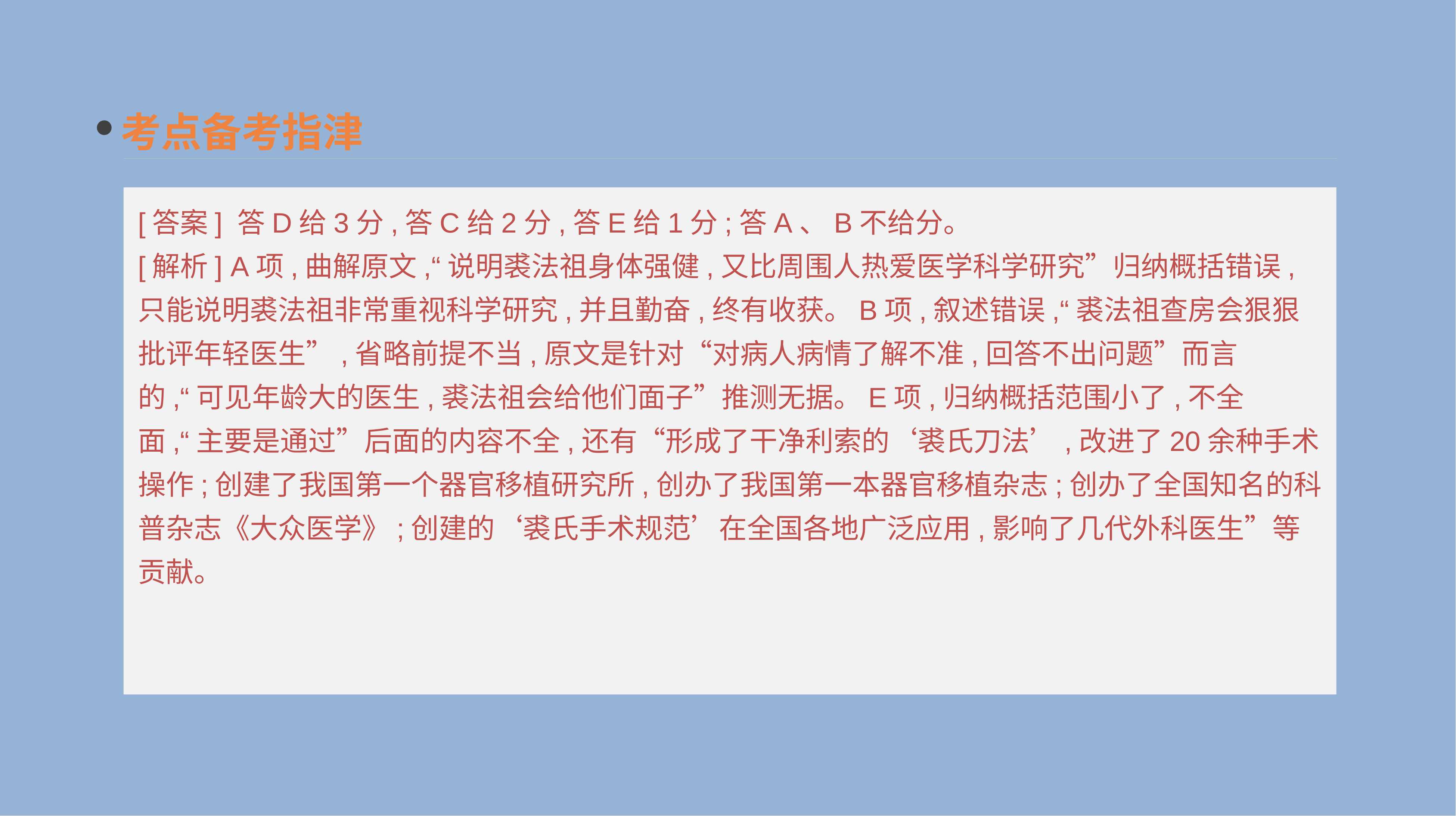

考点备考指津

[答案] 答D给3分,答C给2分,答E给1分;答A、B不给分。
[解析] A项,曲解原文,“说明裘法祖身体强健,又比周围人热爱医学科学研究”归纳概括错误,只能说明裘法祖非常重视科学研究,并且勤奋,终有收获。B项,叙述错误,“裘法祖查房会狠狠批评年轻医生”,省略前提不当,原文是针对“对病人病情了解不准,回答不出问题”而言的,“可见年龄大的医生,裘法祖会给他们面子”推测无据。E项,归纳概括范围小了,不全面,“主要是通过”后面的内容不全,还有“形成了干净利索的‘裘氏刀法’,改进了20余种手术操作;创建了我国第一个器官移植研究所,创办了我国第一本器官移植杂志;创办了全国知名的科普杂志《大众医学》;创建的‘裘氏手术规范’在全国各地广泛应用,影响了几代外科医生”等贡献。